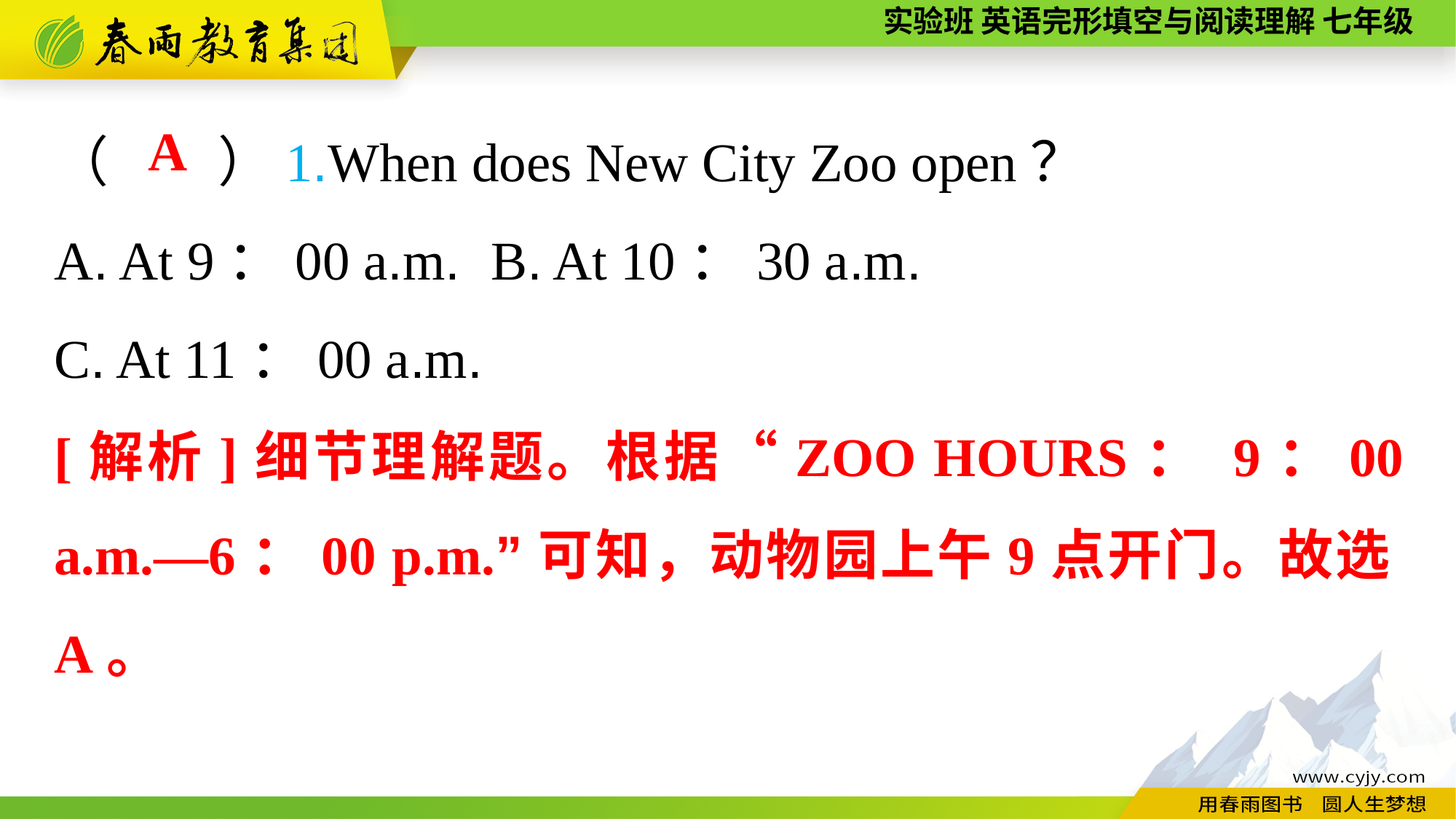

（　　）1.When does New City Zoo open？
A. At 9：00 a.m.	B. At 10：30 a.m.
C. At 11：00 a.m.
A
[解析]细节理解题。根据“ZOO HOURS： 9：00 a.m.—6：00 p.m.”可知，动物园上午9点开门。故选A。